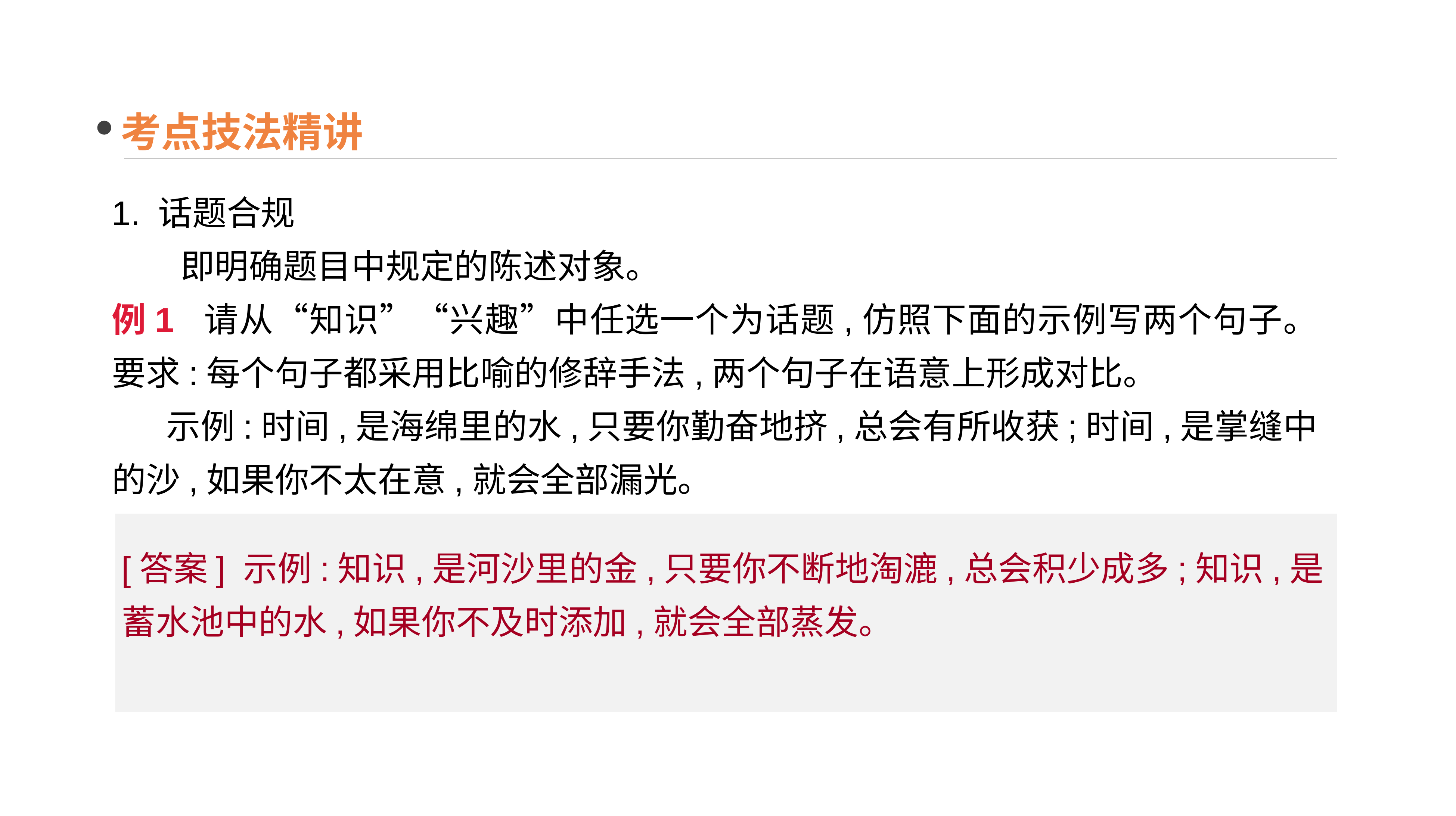

考点技法精讲

1. 话题合规
　　即明确题目中规定的陈述对象。
例1  请从“知识”“兴趣”中任选一个为话题,仿照下面的示例写两个句子。要求:每个句子都采用比喻的修辞手法,两个句子在语意上形成对比。
      示例:时间,是海绵里的水,只要你勤奋地挤,总会有所收获;时间,是掌缝中的沙,如果你不太在意,就会全部漏光。

[答案] 示例:知识,是河沙里的金,只要你不断地淘漉,总会积少成多;知识,是蓄水池中的水,如果你不及时添加,就会全部蒸发。